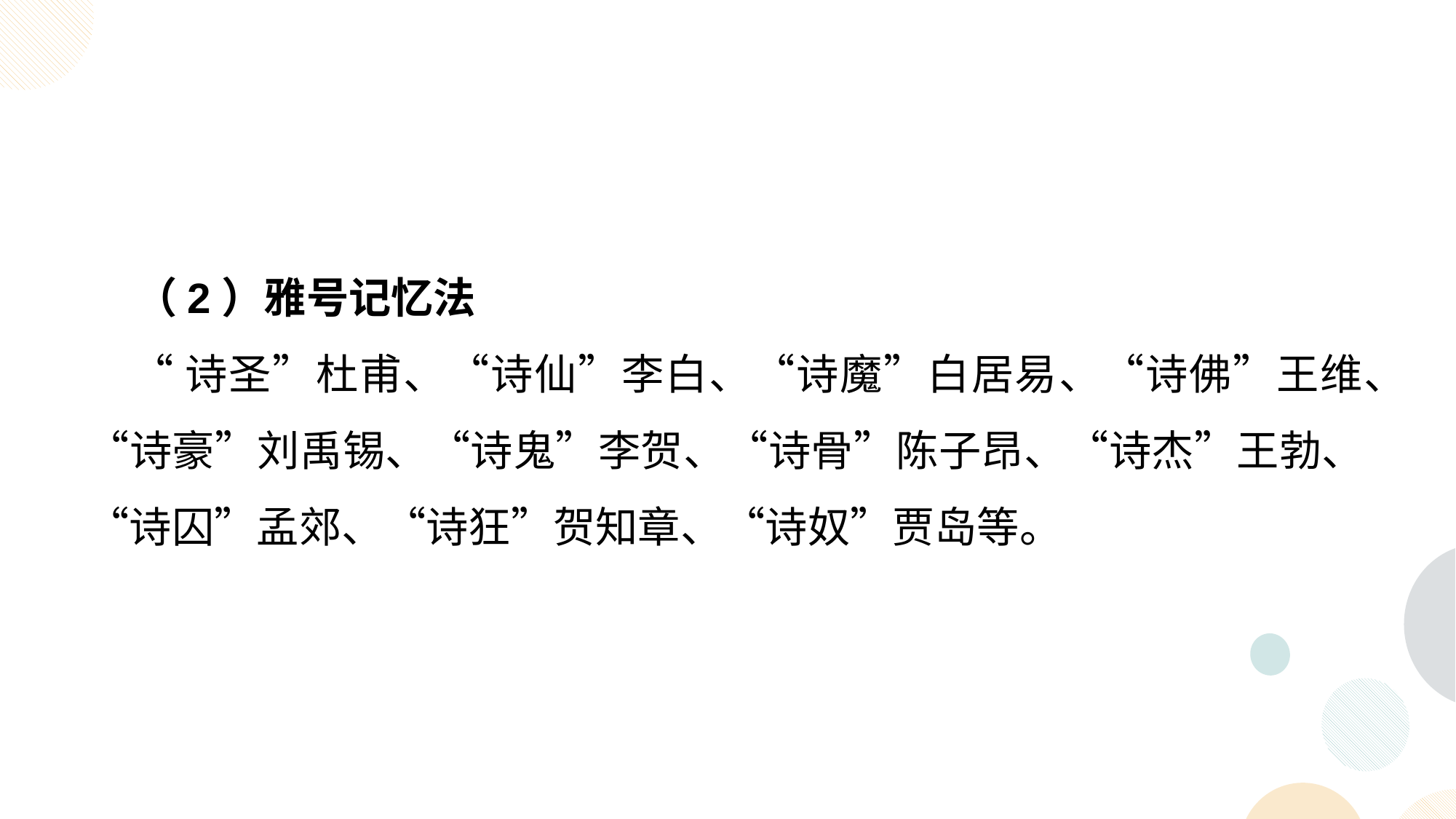

（2）雅号记忆法
    “诗圣”杜甫、“诗仙”李白、“诗魔”白居易、“诗佛”王维、“诗豪”刘禹锡、“诗鬼”李贺、“诗骨”陈子昂、“诗杰”王勃、“诗囚”孟郊、“诗狂”贺知章、“诗奴”贾岛等。